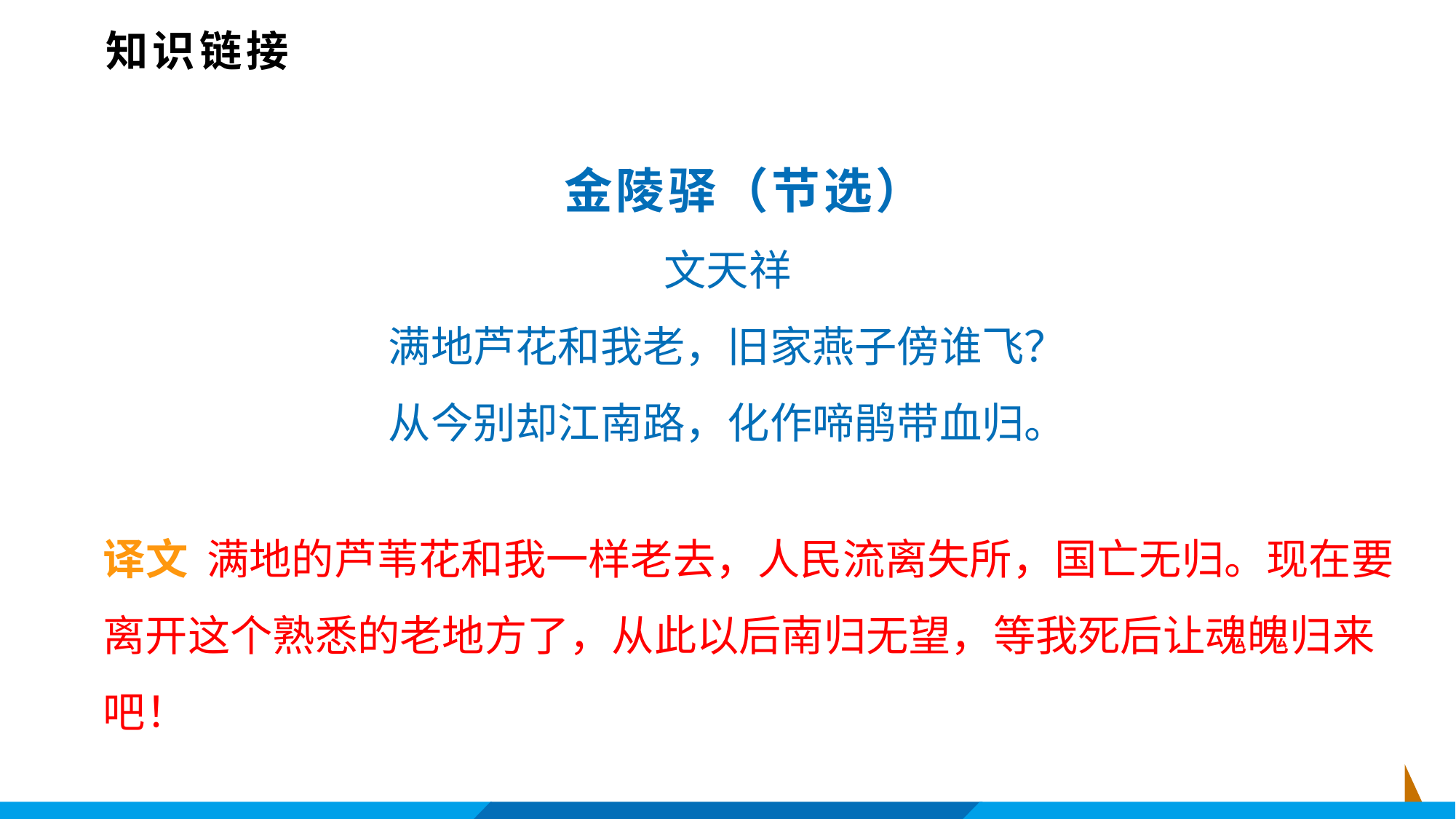

知识链接
   金陵驿（节选）
文天祥
满地芦花和我老，旧家燕子傍谁飞？
从今别却江南路，化作啼鹃带血归。
译文  满地的芦苇花和我一样老去，人民流离失所，国亡无归。现在要离开这个熟悉的老地方了，从此以后南归无望，等我死后让魂魄归来吧！